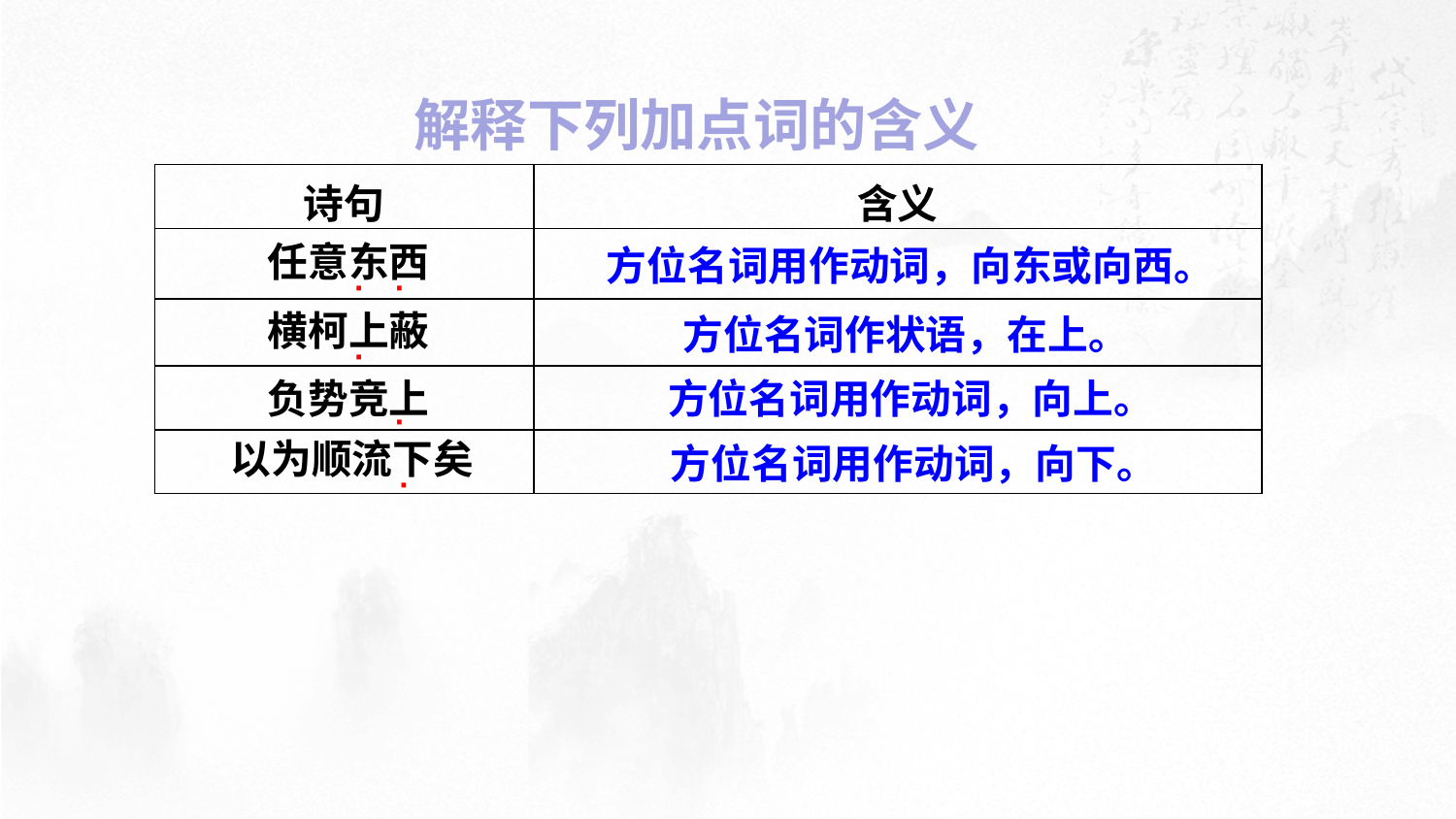

解释下列加点词的含义
| 诗句 | 含义 |
| --- | --- |
|  |  |
|  |  |
|  |  |
|  |  |
任意东西
·
·
方位名词用作动词，向东或向西。
横柯上蔽
·
方位名词作状语，在上。
负势竞上
·
方位名词用作动词，向上。
以为顺流下矣
·
方位名词用作动词，向下。